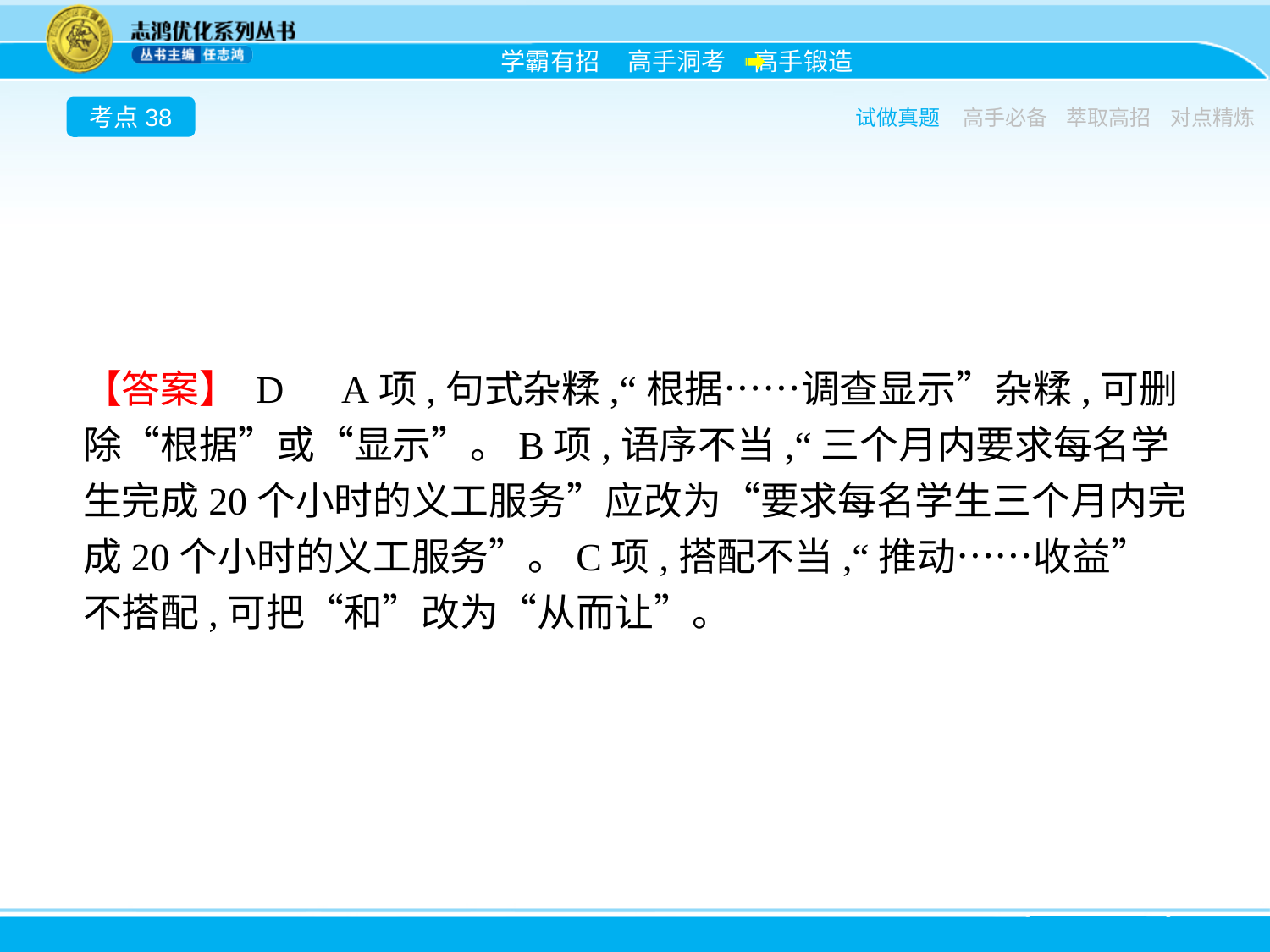

考点38
试做真题
高手必备
萃取高招
对点精炼
【答案】 D　A项,句式杂糅,“根据……调查显示”杂糅,可删除“根据”或“显示”。B项,语序不当,“三个月内要求每名学生完成20个小时的义工服务”应改为“要求每名学生三个月内完成20个小时的义工服务”。C项,搭配不当,“推动……收益”不搭配,可把“和”改为“从而让”。